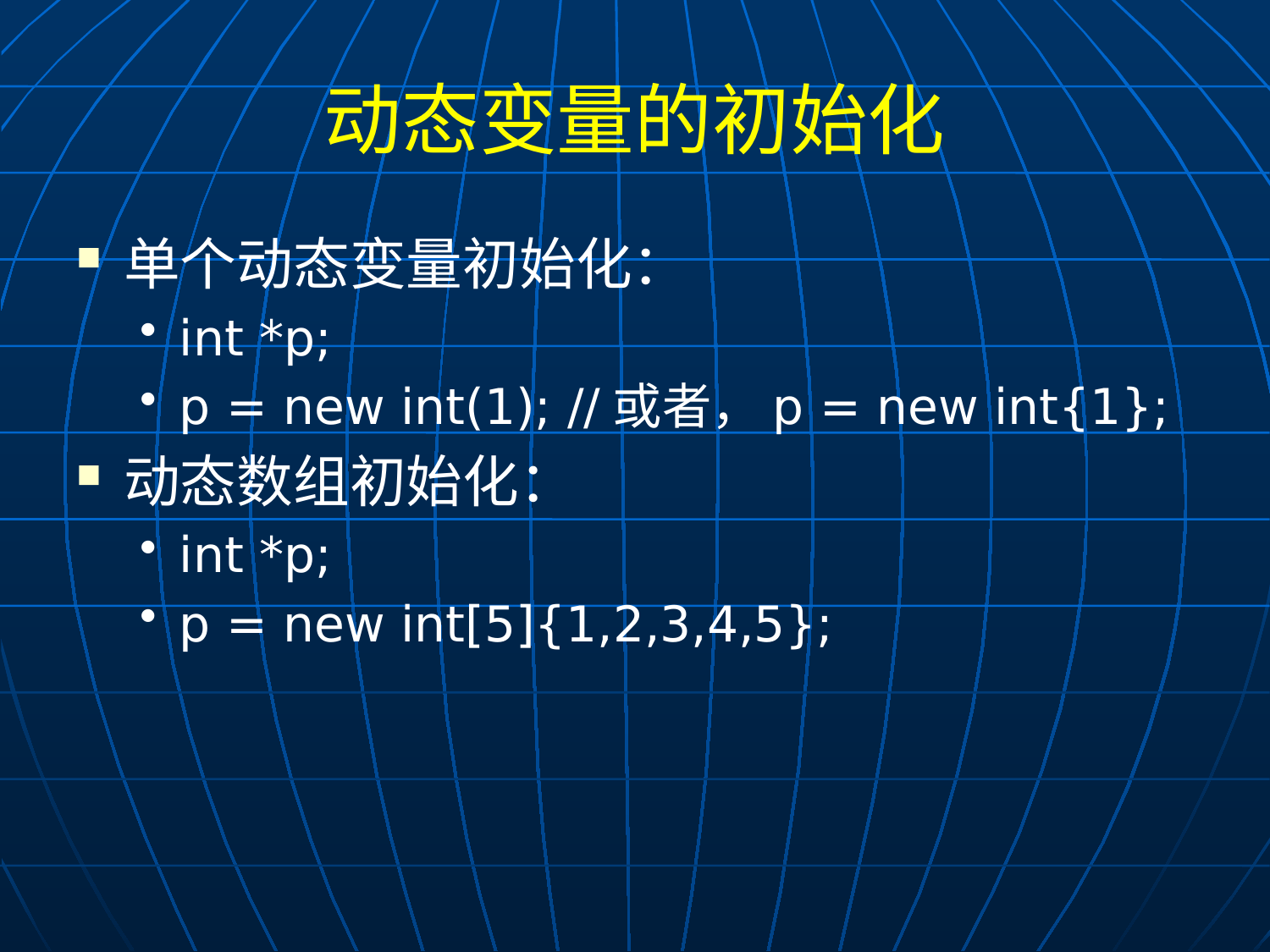

# 动态变量的初始化
单个动态变量初始化：
int *p;
p = new int(1); //或者，p = new int{1};
动态数组初始化：
int *p;
p = new int[5]{1,2,3,4,5};